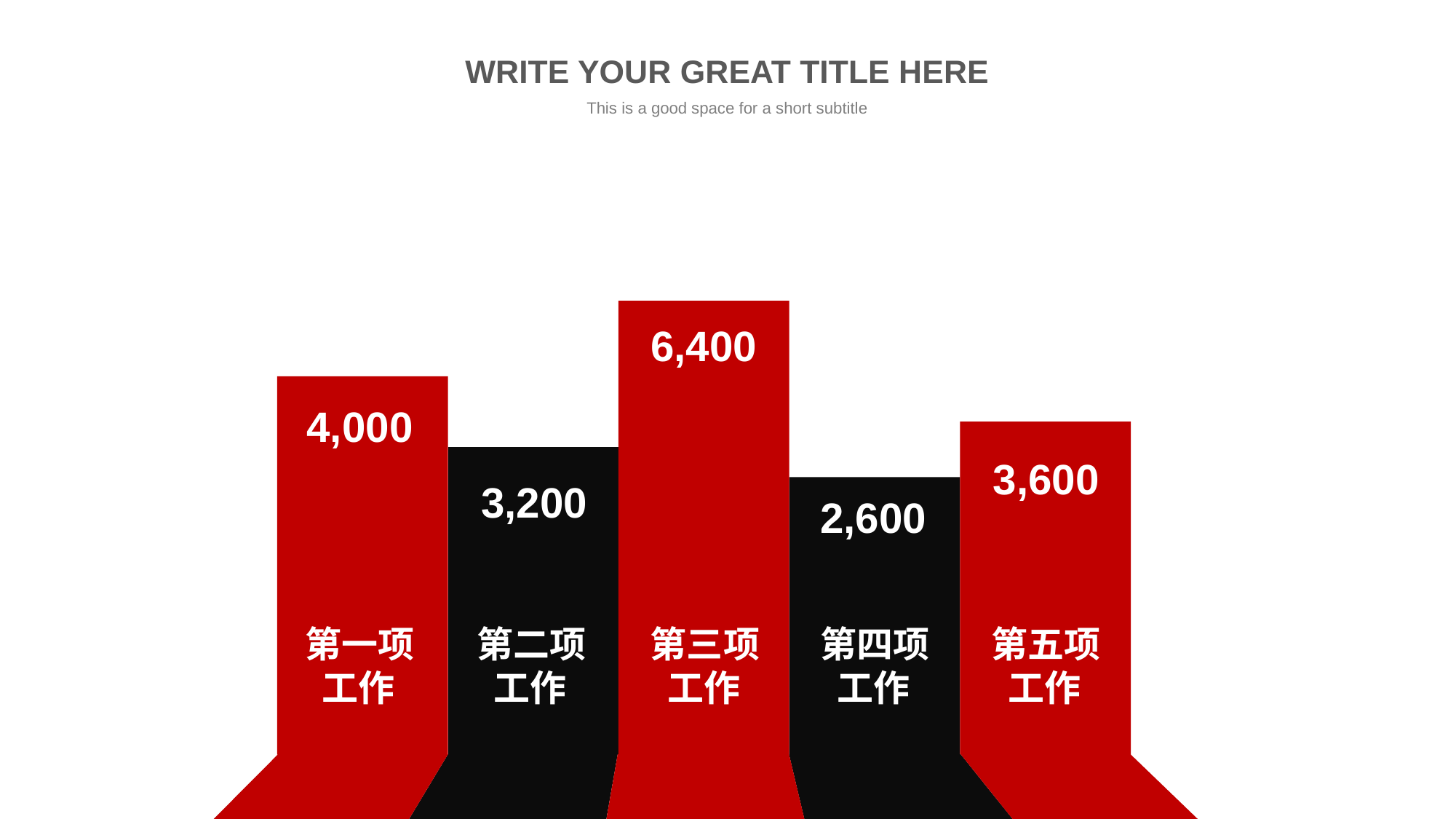

WRITE YOUR GREAT TITLE HERE
This is a good space for a short subtitle

6,400
第三项
 工作

4,000
第一项
 工作

3,600
第五项
 工作

3,200
第二项
 工作

2,600
第四项
 工作